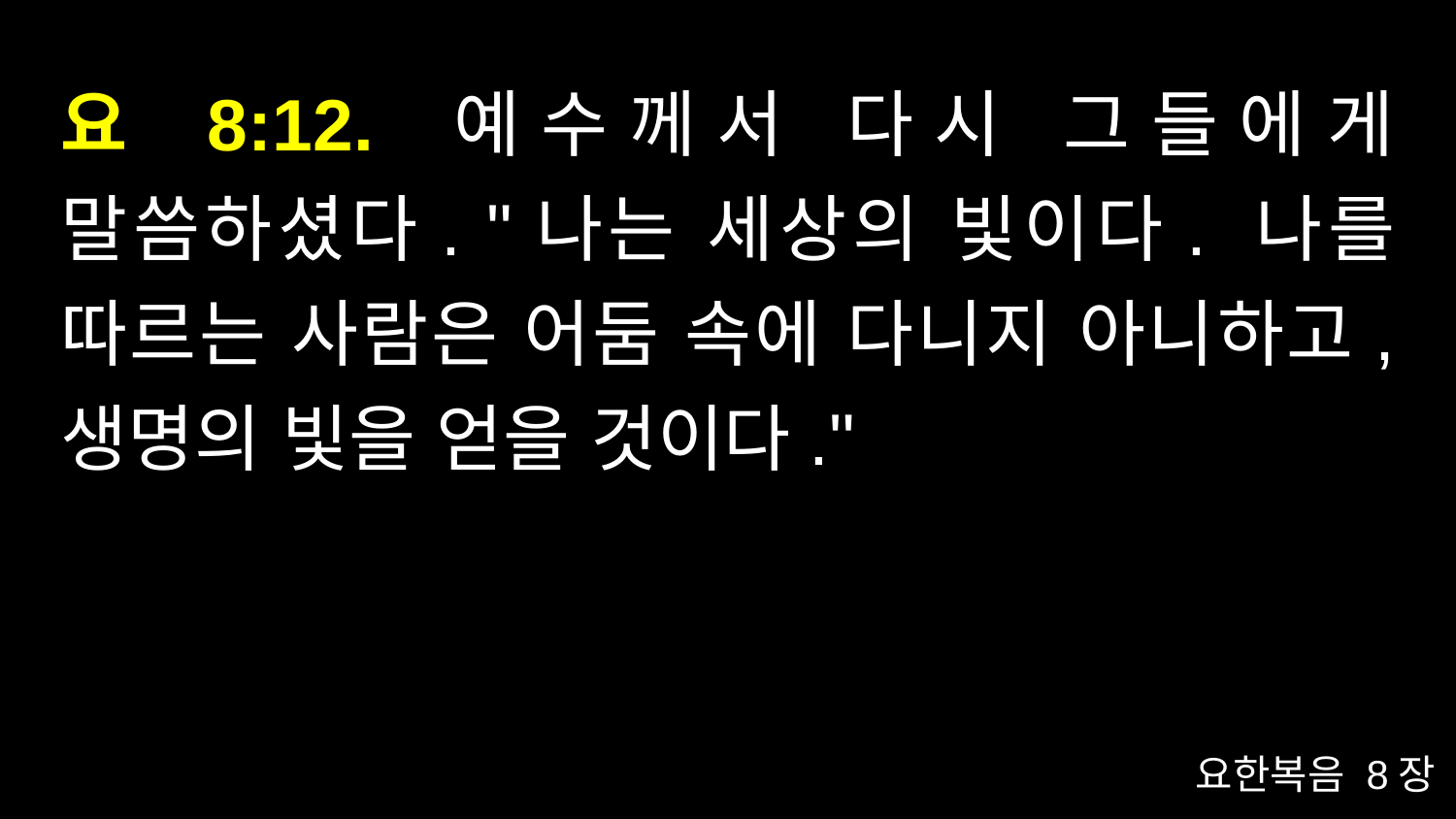

# 요 8:12. 예수께서 다시 그들에게 말씀하셨다. "나는 세상의 빛이다. 나를 따르는 사람은 어둠 속에 다니지 아니하고, 생명의 빛을 얻을 것이다."
요한복음 8장